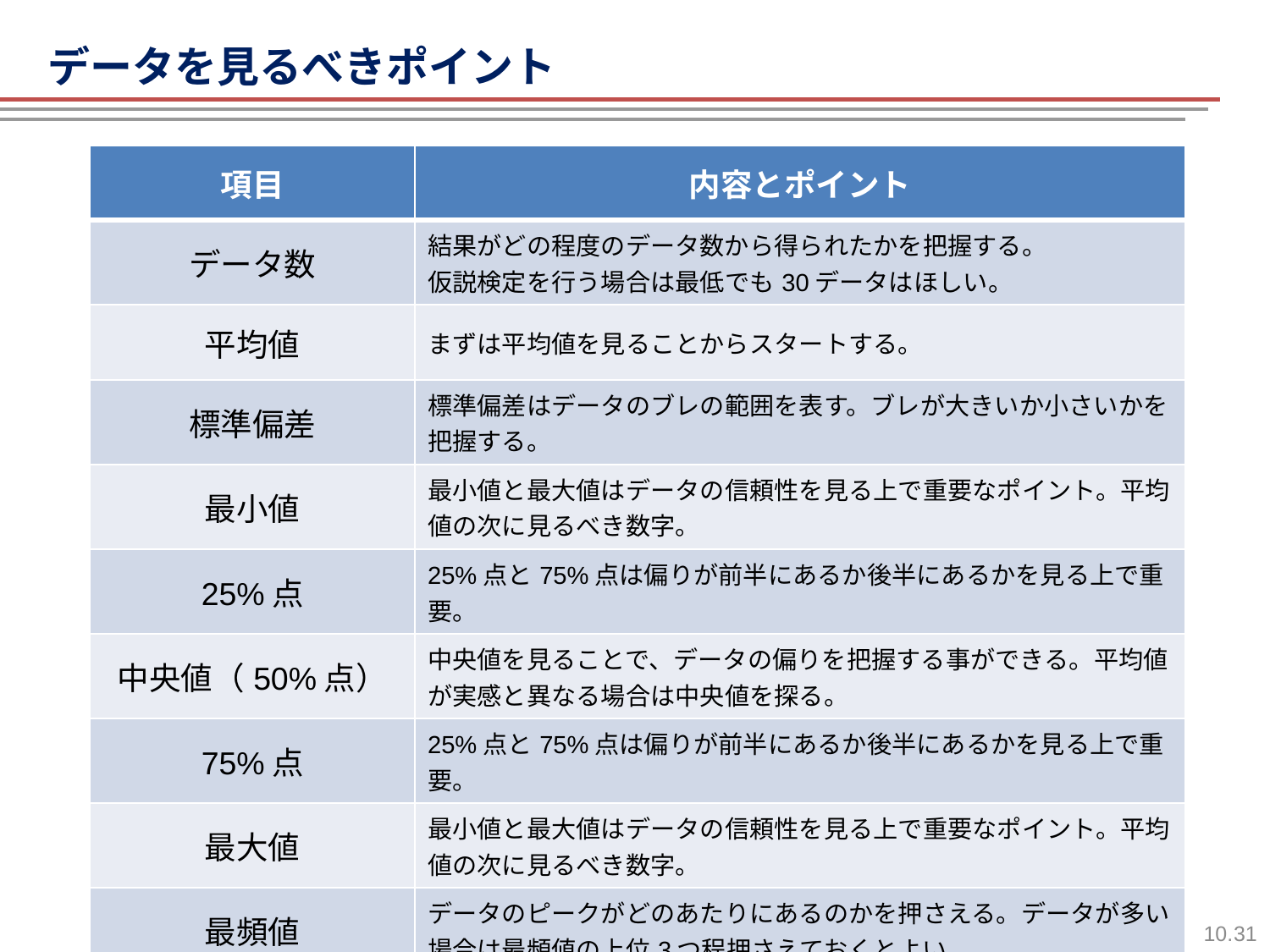

# データの特徴
データを見るべきポイント

| 項目 | 内容とポイント |
| --- | --- |
| データ数 | 結果がどの程度のデータ数から得られたかを把握する。 仮説検定を行う場合は最低でも30データはほしい。 |
| 平均値 | まずは平均値を見ることからスタートする。 |
| 標準偏差 | 標準偏差はデータのブレの範囲を表す。ブレが大きいか小さいかを把握する。 |
| 最小値 | 最小値と最大値はデータの信頼性を見る上で重要なポイント。平均値の次に見るべき数字。 |
| 25%点 | 25%点と75%点は偏りが前半にあるか後半にあるかを見る上で重要。 |
| 中央値（50%点） | 中央値を見ることで、データの偏りを把握する事ができる。平均値が実感と異なる場合は中央値を探る。 |
| 75%点 | 25%点と75%点は偏りが前半にあるか後半にあるかを見る上で重要。 |
| 最大値 | 最小値と最大値はデータの信頼性を見る上で重要なポイント。平均値の次に見るべき数字。 |
| 最頻値 | データのピークがどのあたりにあるのかを押さえる。データが多い場合は最頻値の上位3つ程押さえておくとよい。 |
31